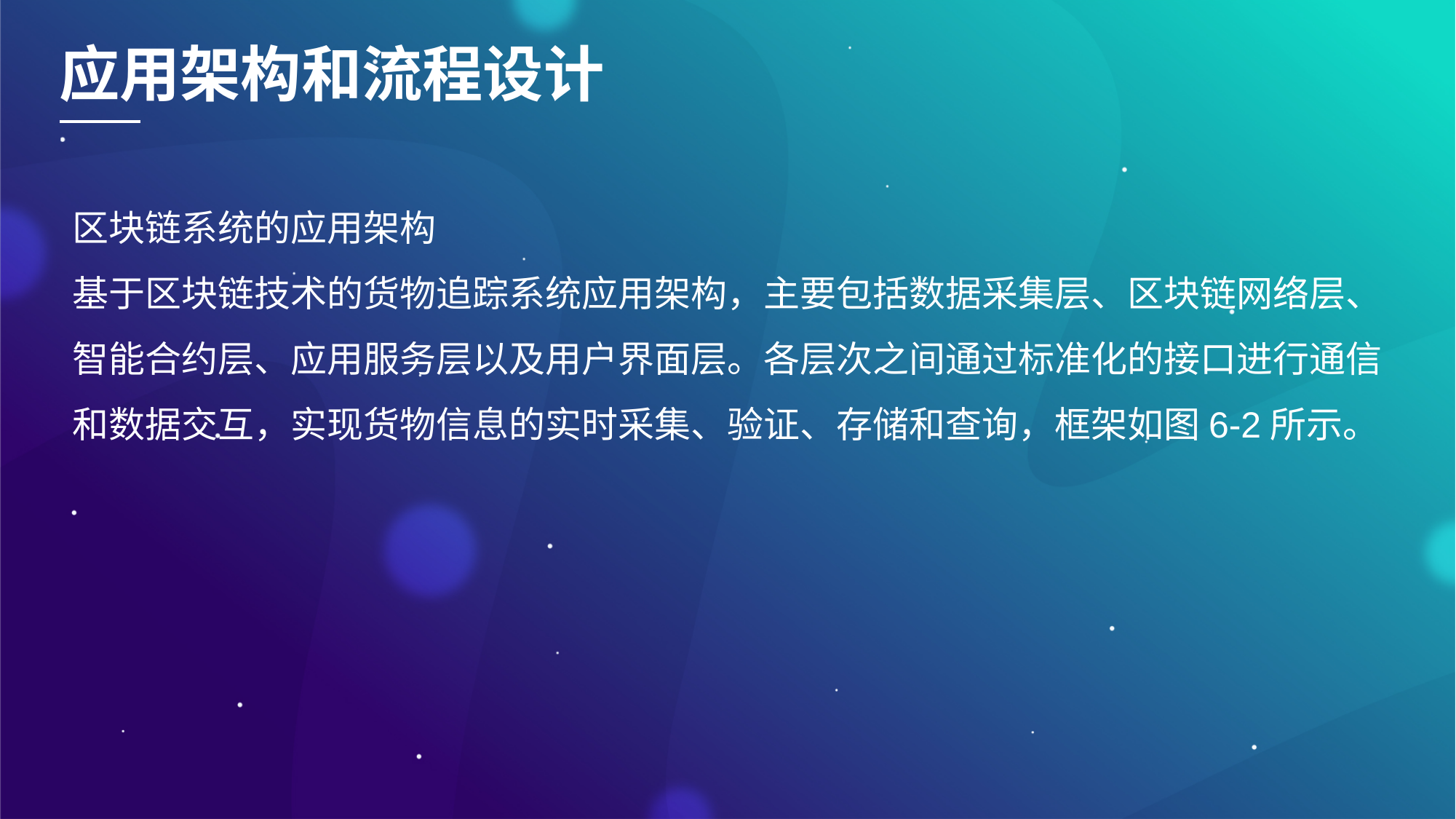

应用架构和流程设计

区块链系统的应用架构基于区块链技术的货物追踪系统应用架构，主要包括数据采集层、区块链网络层、智能合约层、应用服务层以及用户界面层。各层次之间通过标准化的接口进行通信和数据交互，实现货物信息的实时采集、验证、存储和查询，框架如图6-2所示。